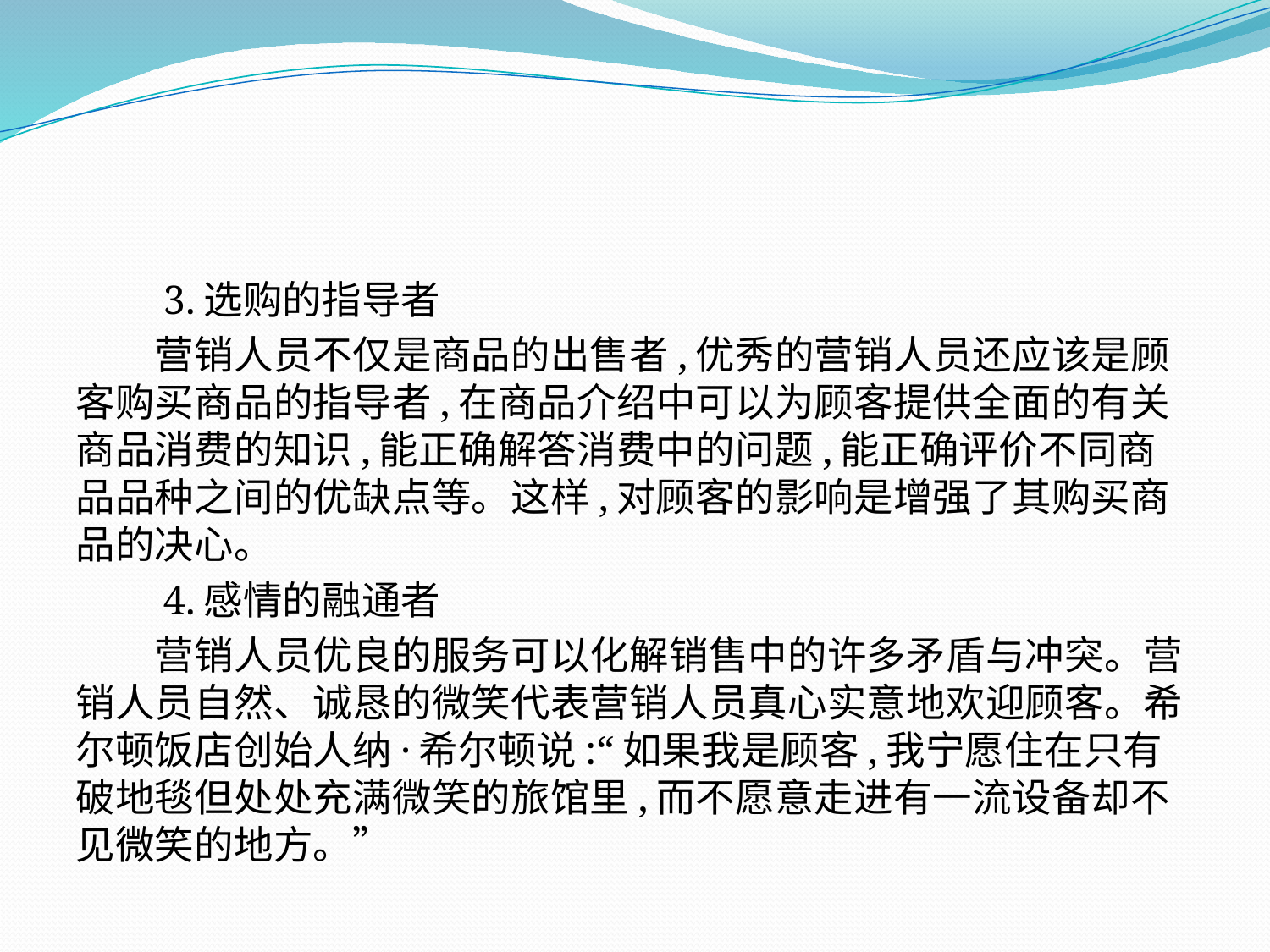

3.选购的指导者
　　营销人员不仅是商品的出售者,优秀的营销人员还应该是顾客购买商品的指导者,在商品介绍中可以为顾客提供全面的有关商品消费的知识,能正确解答消费中的问题,能正确评价不同商品品种之间的优缺点等。这样,对顾客的影响是增强了其购买商品的决心。
　　4.感情的融通者
　　营销人员优良的服务可以化解销售中的许多矛盾与冲突。营销人员自然、诚恳的微笑代表营销人员真心实意地欢迎顾客。希尔顿饭店创始人纳·希尔顿说:“如果我是顾客,我宁愿住在只有破地毯但处处充满微笑的旅馆里,而不愿意走进有一流设备却不见微笑的地方。”